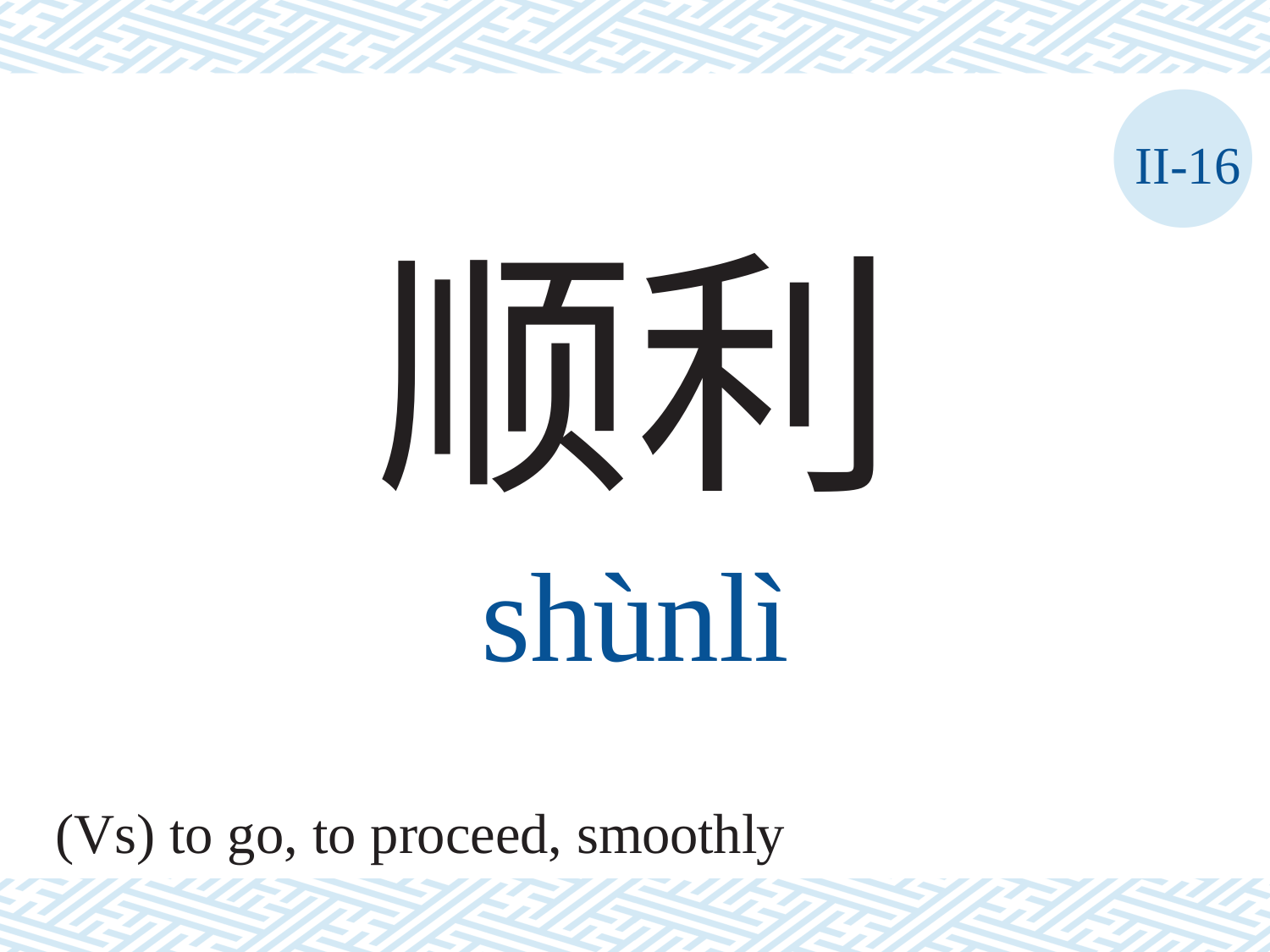

II-16
顺利
shùnlì
(Vs) to go, to proceed, smoothly